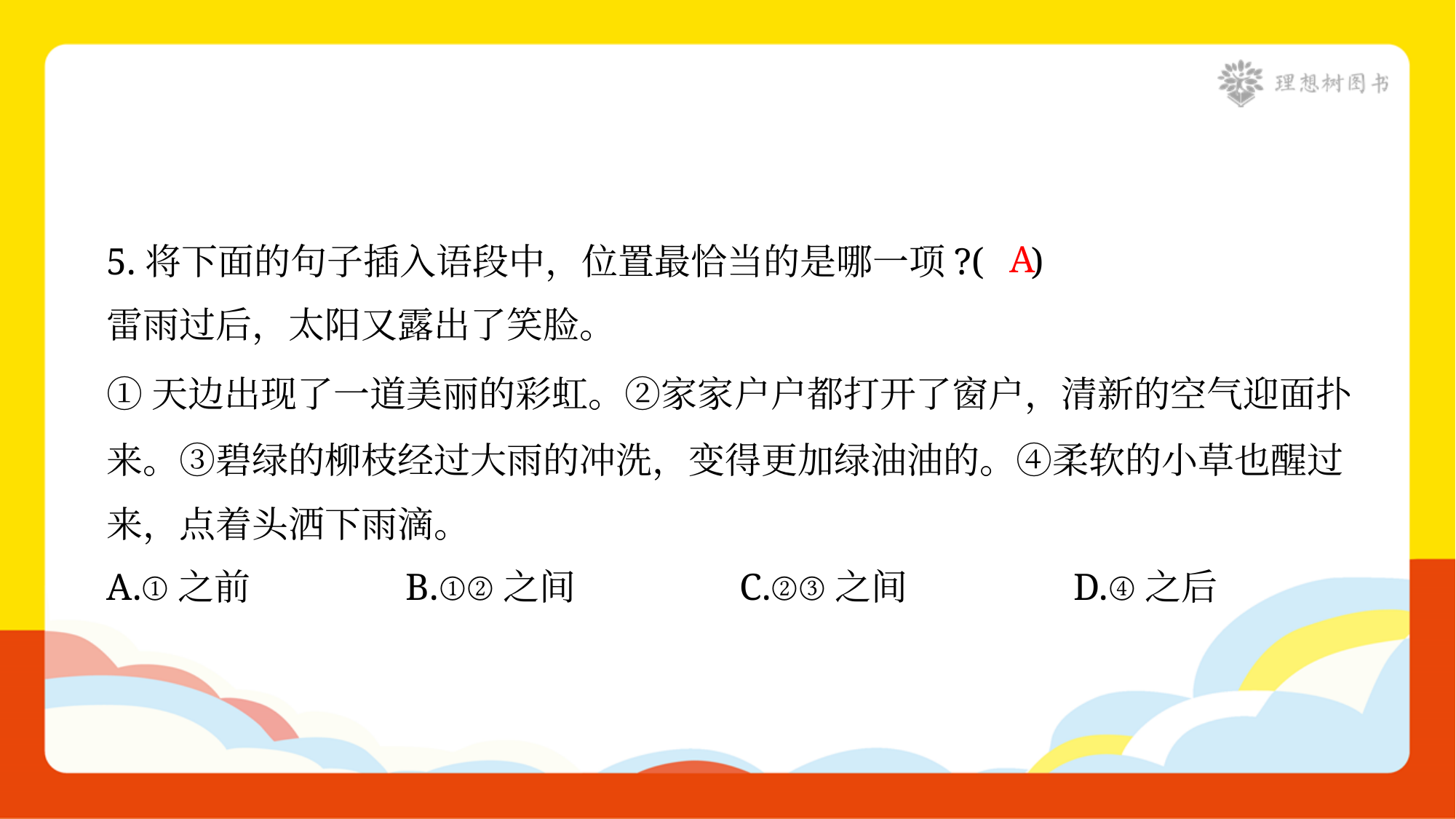

5.将下面的句子插入语段中，位置最恰当的是哪一项?(     )
雷雨过后，太阳又露出了笑脸。
A
①天边出现了一道美丽的彩虹。②家家户户都打开了窗户，清新的空气迎面扑
来。③碧绿的柳枝经过大雨的冲洗，变得更加绿油油的。④柔软的小草也醒过
来，点着头洒下雨滴。
A.①之前	B.①②之间	C.②③之间	D.④之后